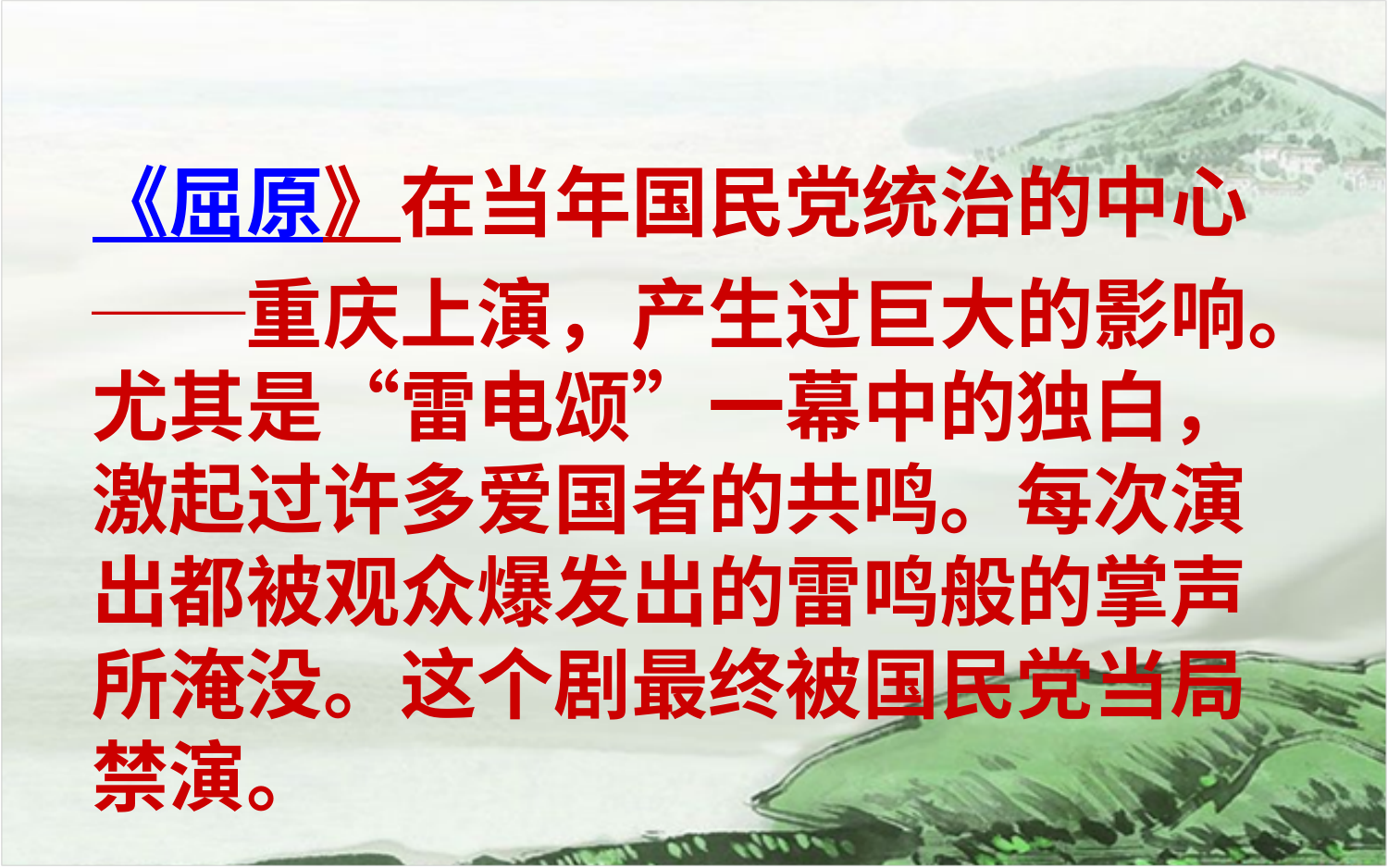

《屈原》在当年国民党统治的中心──重庆上演，产生过巨大的影响。尤其是“雷电颂”一幕中的独白，激起过许多爱国者的共鸣。每次演出都被观众爆发出的雷鸣般的掌声所淹没。这个剧最终被国民党当局禁演。